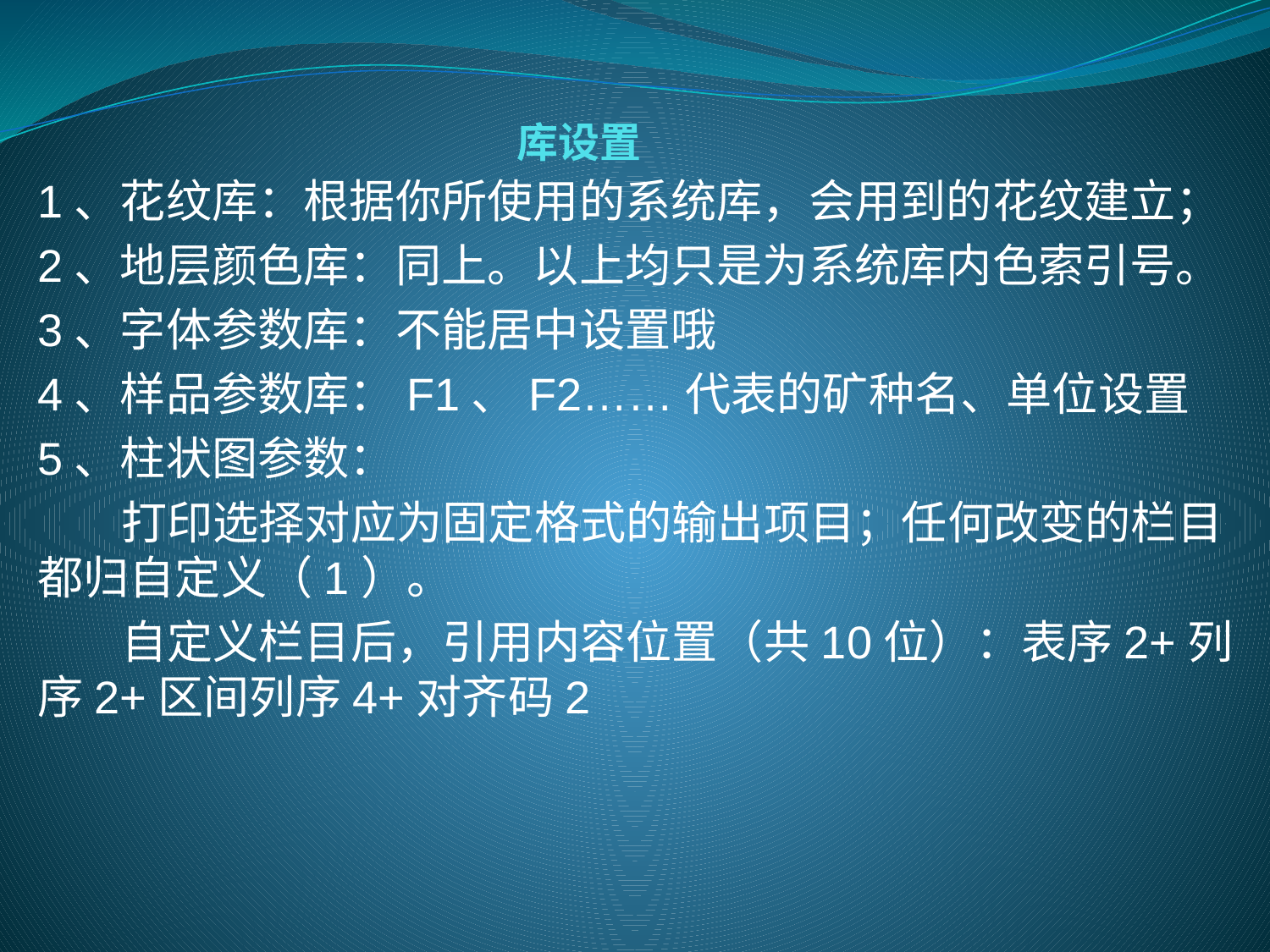

# 库设置
1、花纹库：根据你所使用的系统库，会用到的花纹建立；
2、地层颜色库：同上。以上均只是为系统库内色索引号。
3、字体参数库：不能居中设置哦
4、样品参数库：F1、F2……代表的矿种名、单位设置
5、柱状图参数：
       打印选择对应为固定格式的输出项目；任何改变的栏目都归自定义（1）。
       自定义栏目后，引用内容位置（共10位）：表序2+列序2+区间列序4+对齐码2